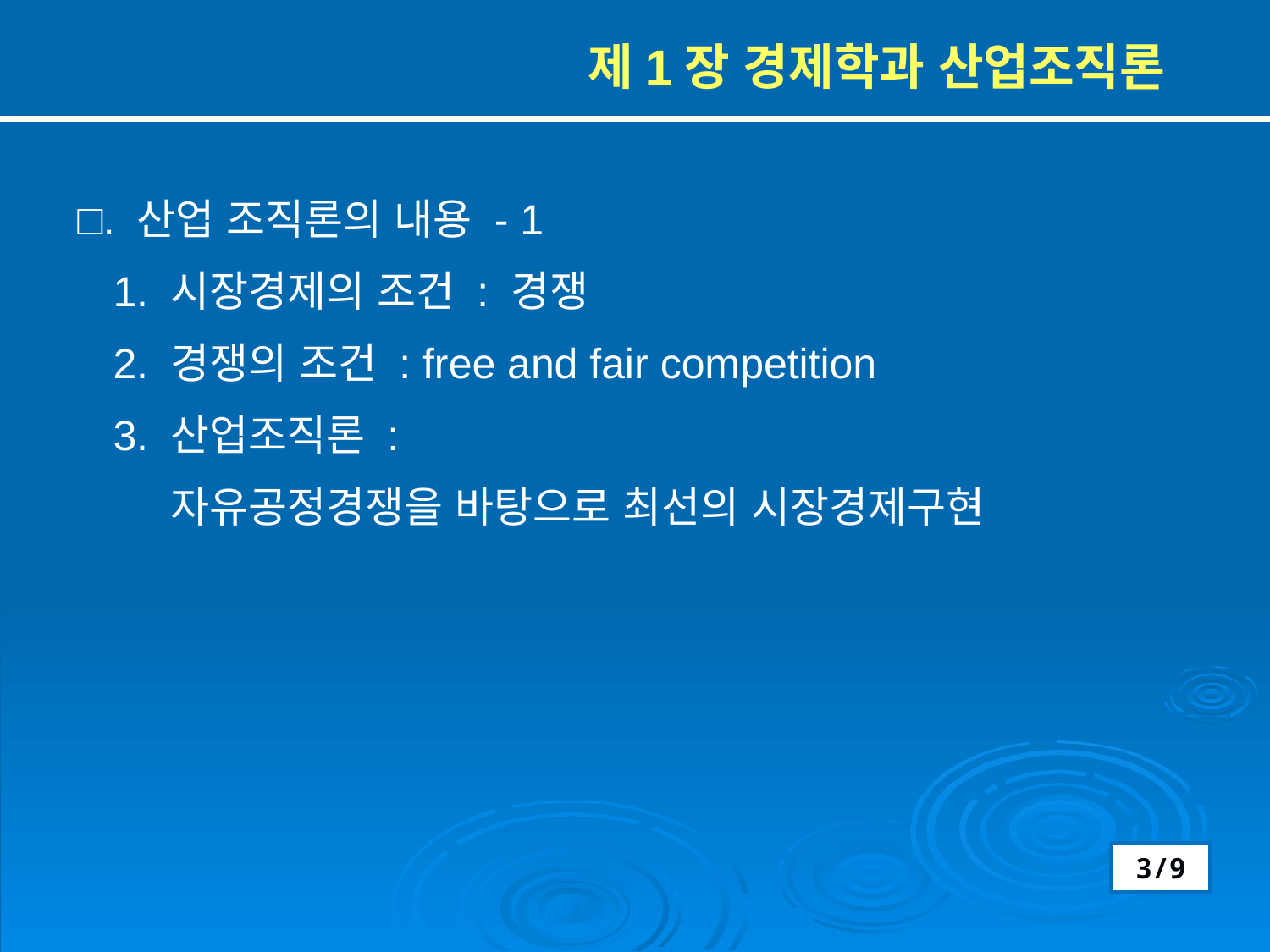

제1장 경제학과 산업조직론

□. 산업 조직론의 내용 - 1
   1. 시장경제의 조건 : 경쟁
   2. 경쟁의 조건 : free and fair competition
   3. 산업조직론 :
       자유공정경쟁을 바탕으로 최선의 시장경제구현
3/9